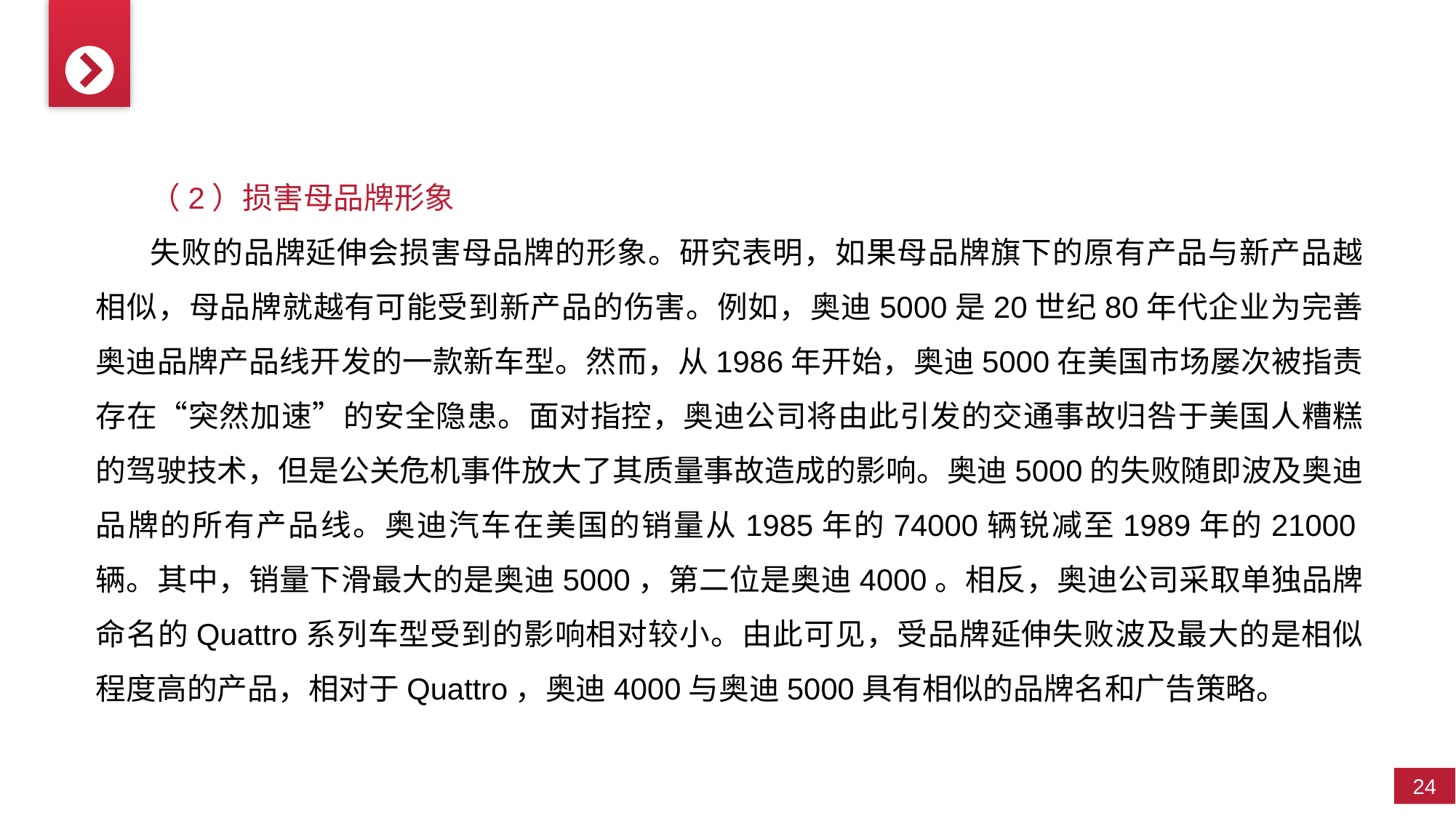

（2）损害母品牌形象
失败的品牌延伸会损害母品牌的形象。研究表明，如果母品牌旗下的原有产品与新产品越相似，母品牌就越有可能受到新产品的伤害。例如，奥迪5000是20世纪80年代企业为完善奥迪品牌产品线开发的一款新车型。然而，从1986年开始，奥迪5000在美国市场屡次被指责存在“突然加速”的安全隐患。面对指控，奥迪公司将由此引发的交通事故归咎于美国人糟糕的驾驶技术，但是公关危机事件放大了其质量事故造成的影响。奥迪5000的失败随即波及奥迪品牌的所有产品线。奥迪汽车在美国的销量从1985年的74000辆锐减至1989年的21000辆。其中，销量下滑最大的是奥迪5000，第二位是奥迪4000。相反，奥迪公司采取单独品牌命名的Quattro系列车型受到的影响相对较小。由此可见，受品牌延伸失败波及最大的是相似程度高的产品，相对于Quattro，奥迪4000与奥迪5000具有相似的品牌名和广告策略。